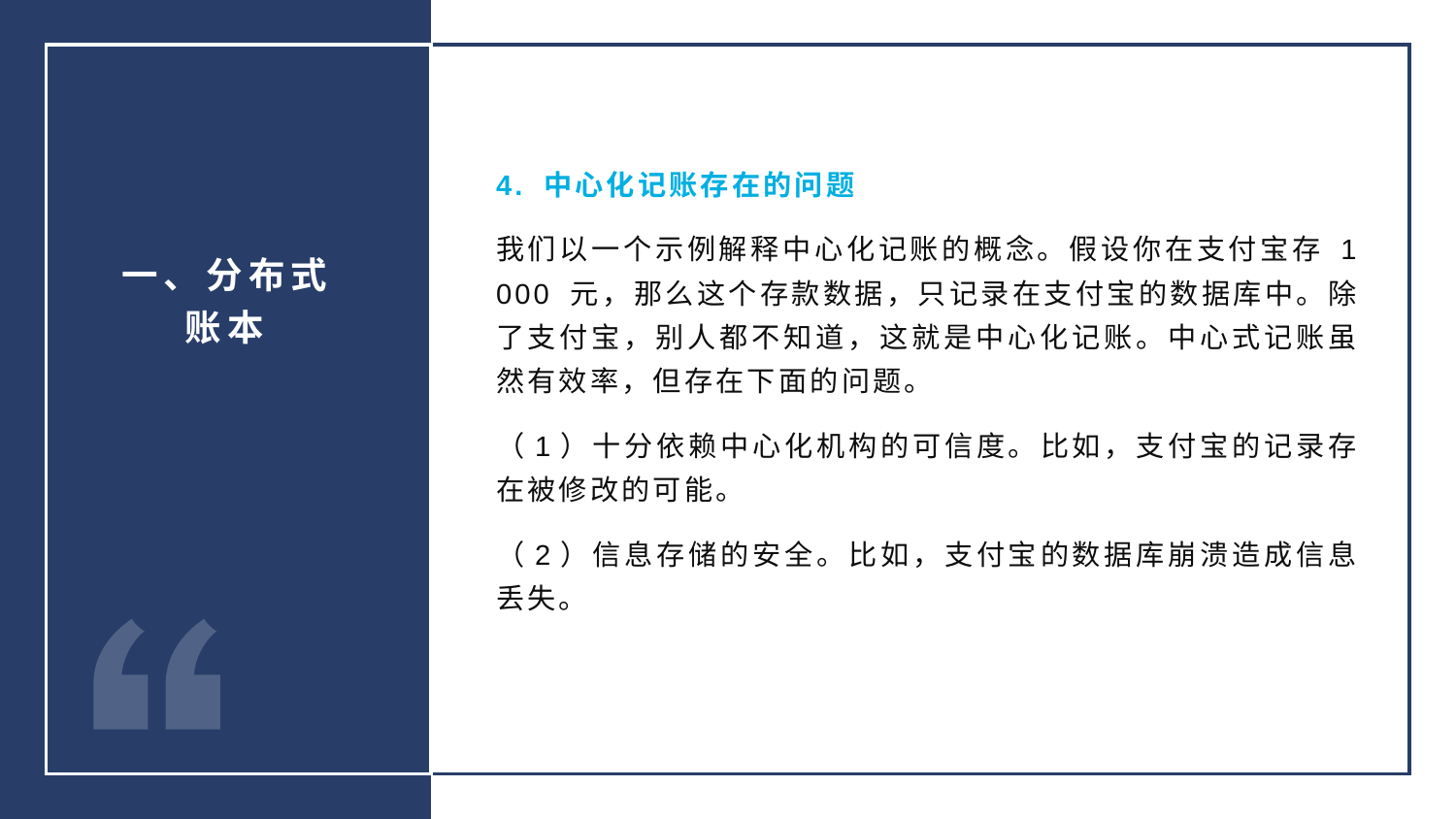

4. 中心化记账存在的问题
我们以一个示例解释中心化记账的概念。假设你在支付宝存 1 000 元，那么这个存款数据，只记录在支付宝的数据库中。除了支付宝，别人都不知道，这就是中心化记账。中心式记账虽然有效率，但存在下面的问题。
（1）十分依赖中心化机构的可信度。比如，支付宝的记录存在被修改的可能。
（2）信息存储的安全。比如，支付宝的数据库崩溃造成信息丢失。
一、分布式
账本